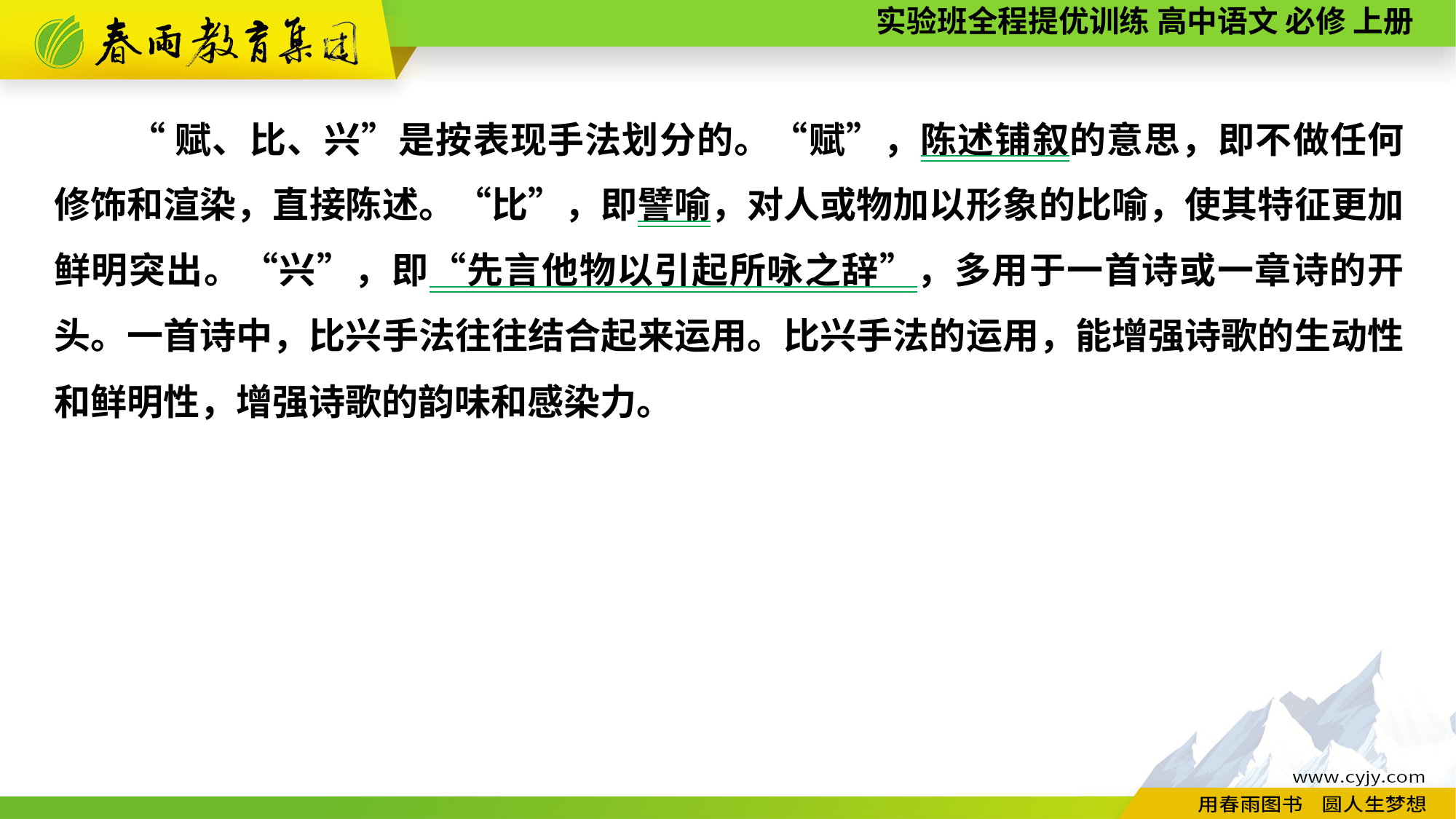

“赋、比、兴”是按表现手法划分的。“赋”，陈述铺叙的意思，即不做任何修饰和渲染，直接陈述。“比”，即譬喻，对人或物加以形象的比喻，使其特征更加鲜明突出。“兴”，即“先言他物以引起所咏之辞”，多用于一首诗或一章诗的开头。一首诗中，比兴手法往往结合起来运用。比兴手法的运用，能增强诗歌的生动性和鲜明性，增强诗歌的韵味和感染力。